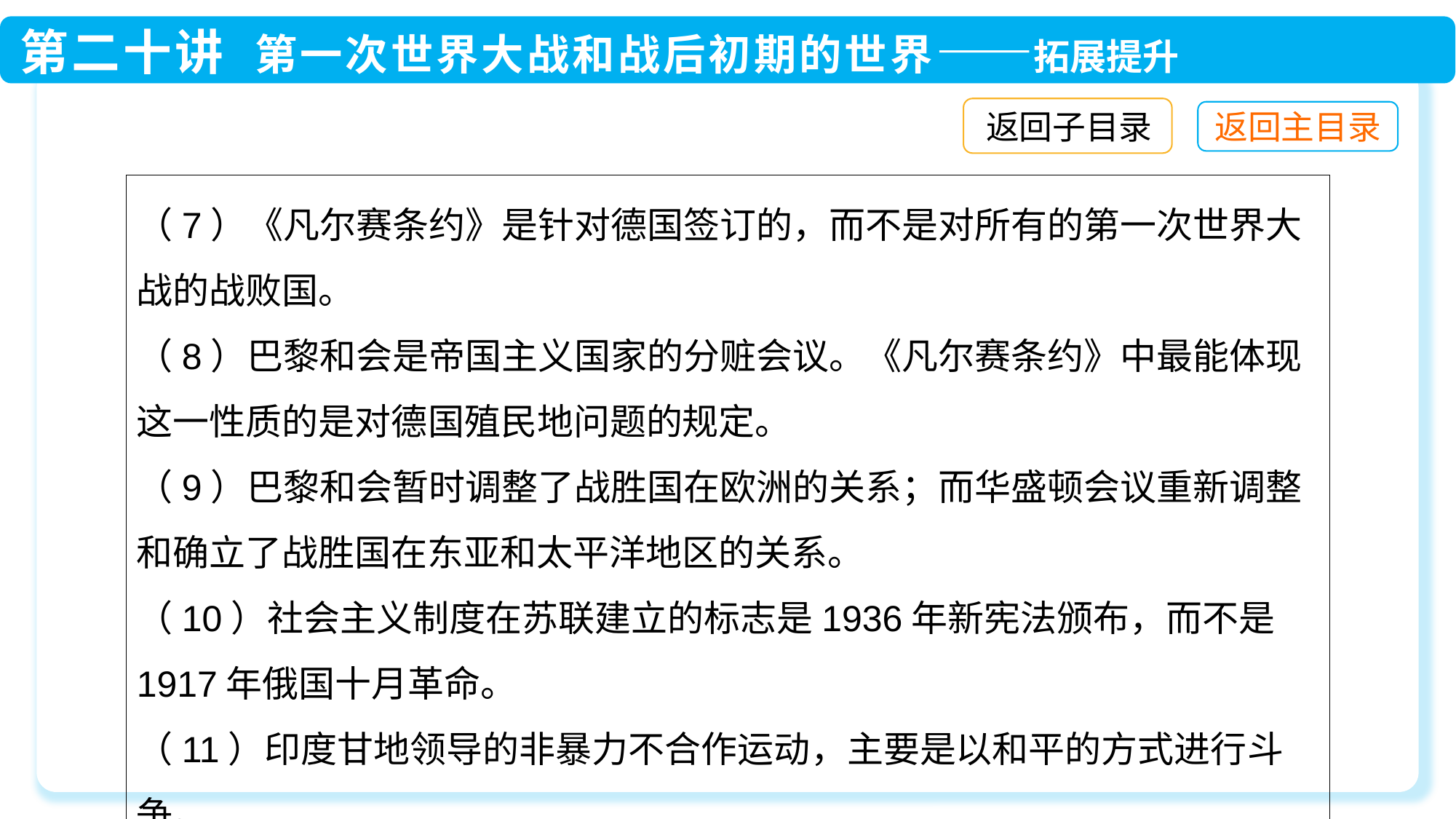

返回子目录
（7）《凡尔赛条约》是针对德国签订的，而不是对所有的第一次世界大战的战败国。
（8）巴黎和会是帝国主义国家的分赃会议。《凡尔赛条约》中最能体现这一性质的是对德国殖民地问题的规定。
（9）巴黎和会暂时调整了战胜国在欧洲的关系；而华盛顿会议重新调整和确立了战胜国在东亚和太平洋地区的关系。
（10）社会主义制度在苏联建立的标志是1936年新宪法颁布，而不是1917年俄国十月革命。
（11）印度甘地领导的非暴力不合作运动，主要是以和平的方式进行斗争。